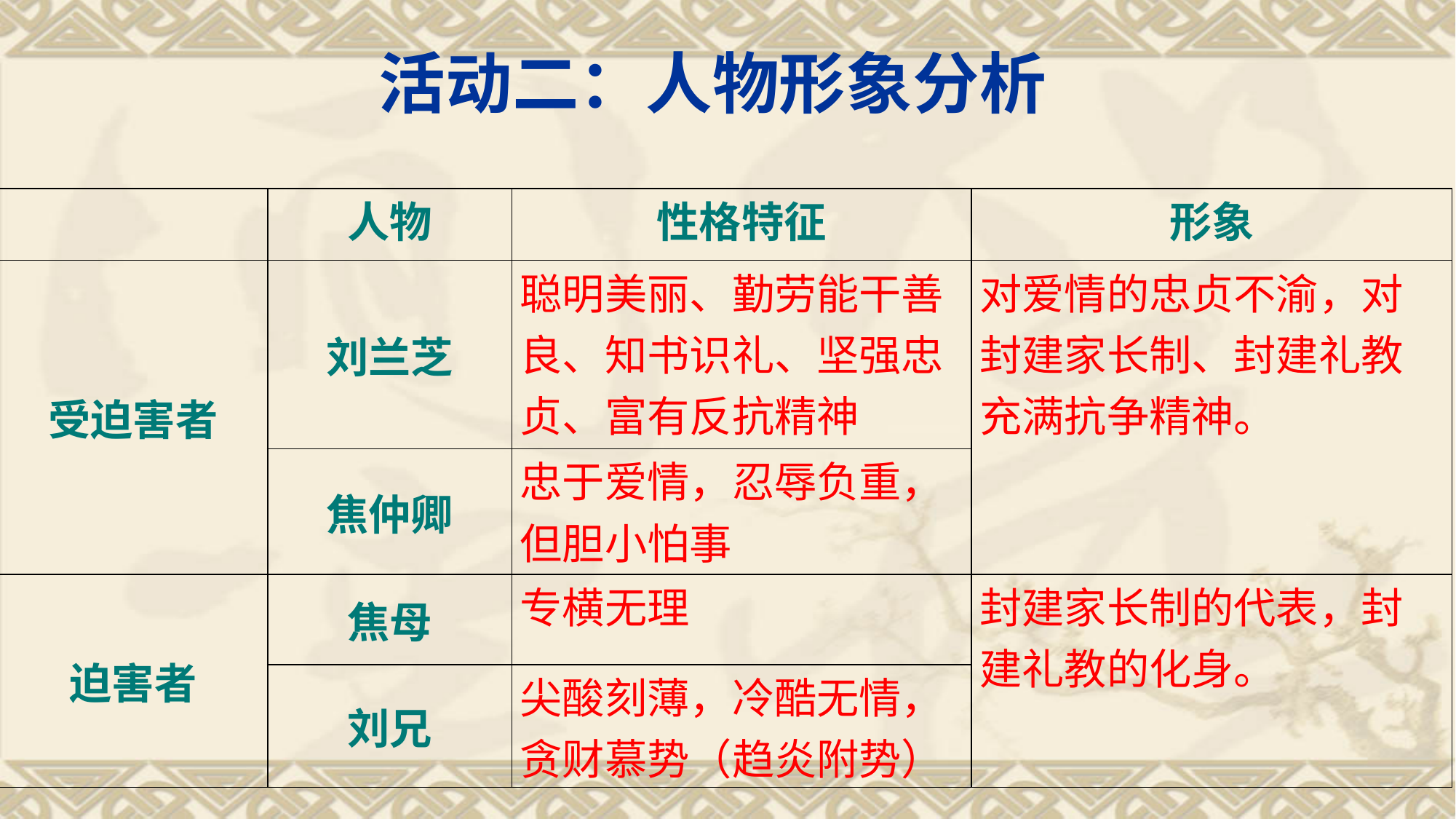

活动二：人物形象分析
|  | 人物 | 性格特征 | 形象 |
| --- | --- | --- | --- |
| 受迫害者 | 刘兰芝 | 聪明美丽、勤劳能干善良、知书识礼、坚强忠贞、富有反抗精神 | 对爱情的忠贞不渝，对封建家长制、封建礼教充满抗争精神。 |
|  | 焦仲卿 | 忠于爱情，忍辱负重，但胆小怕事 |  |
| 迫害者 | 焦母 | 专横无理 | 封建家长制的代表，封建礼教的化身。 |
|  | 刘兄 | 尖酸刻薄，冷酷无情，贪财慕势（趋炎附势） |  |